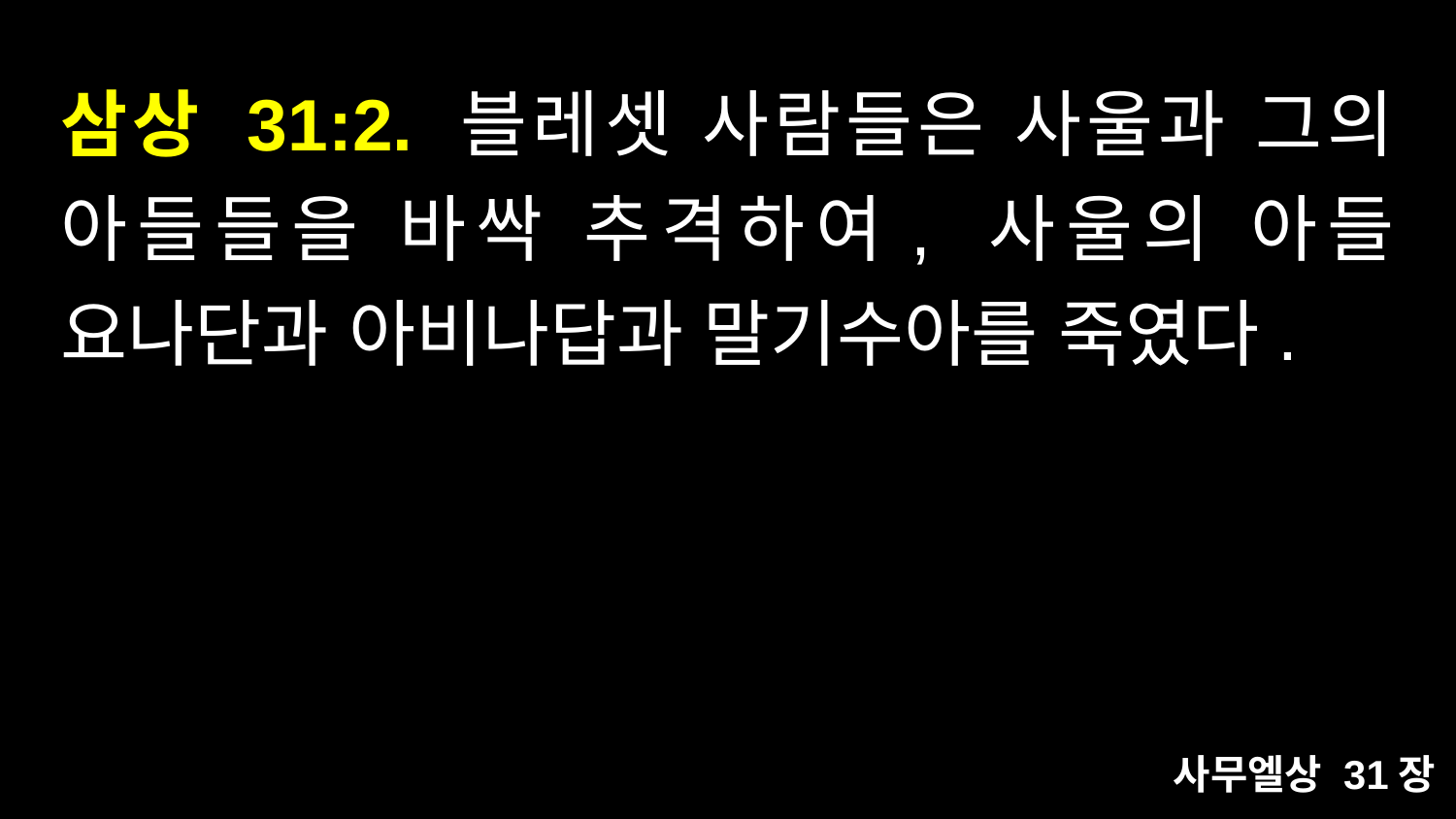

# 삼상 31:2. 블레셋 사람들은 사울과 그의 아들들을 바싹 추격하여, 사울의 아들 요나단과 아비나답과 말기수아를 죽였다.
사무엘상 31장